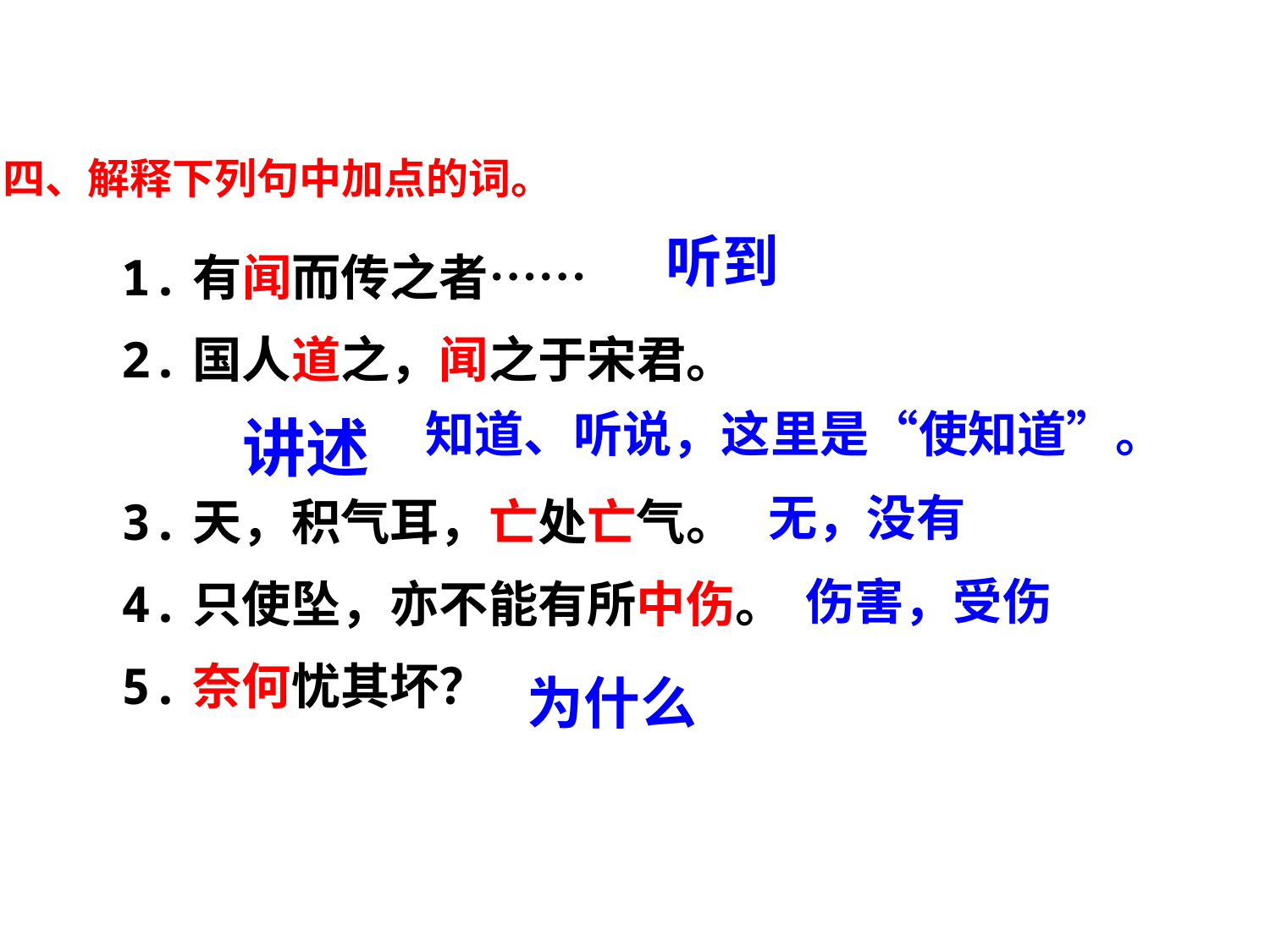

四、解释下列句中加点的词。
    1.有闻而传之者……
    2.国人道之，闻之于宋君。

    3.天，积气耳，亡处亡气。
    4.只使坠，亦不能有所中伤。
    5.奈何忧其坏？
听到
讲述
知道、听说，这里是“使知道”。
无，没有
伤害，受伤
为什么